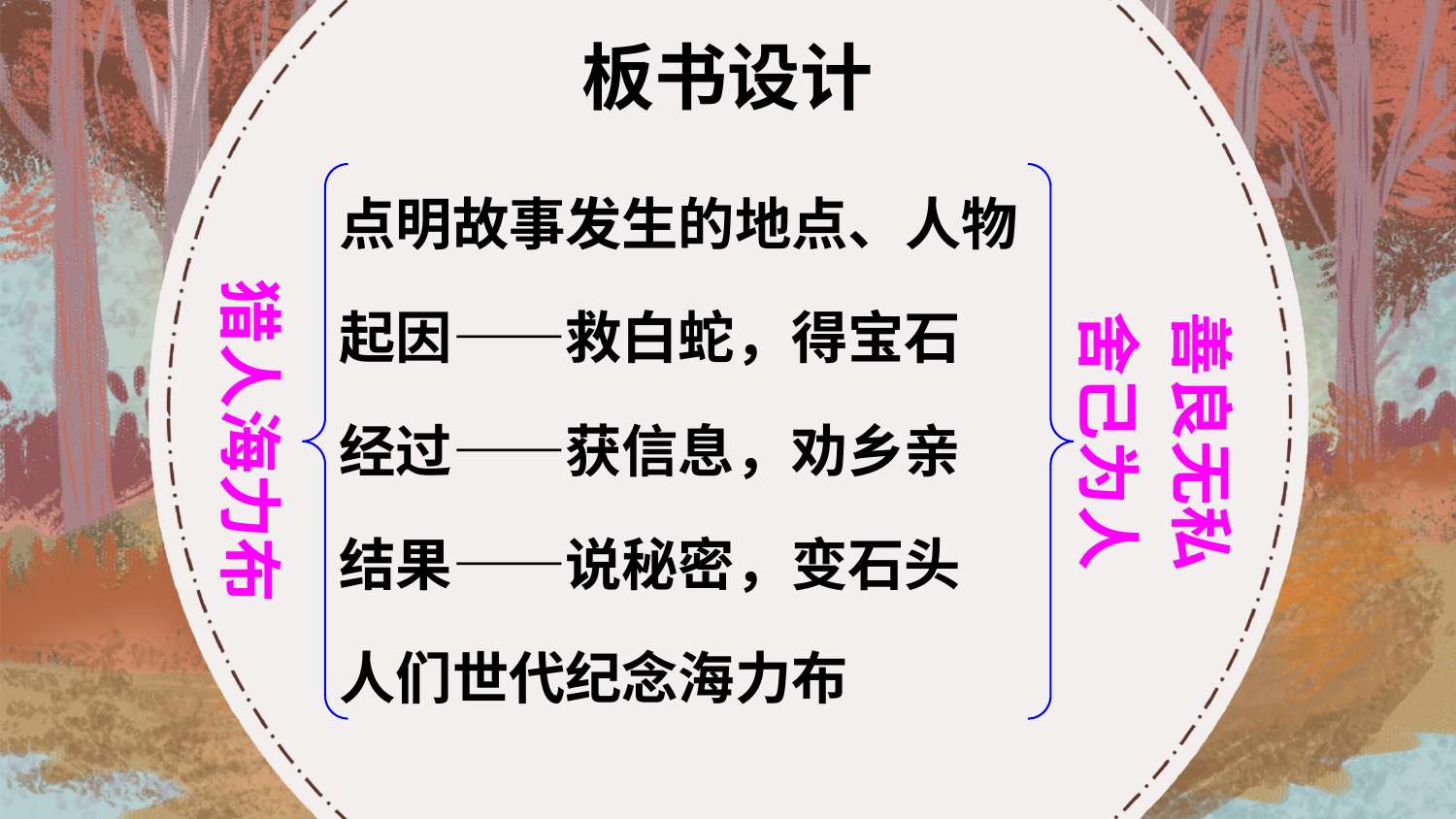

板书设计

点明故事发生的地点、人物
猎人海力布
善良无私
舍己为人
起因——救白蛇，得宝石
经过——获信息，劝乡亲
结果——说秘密，变石头
人们世代纪念海力布